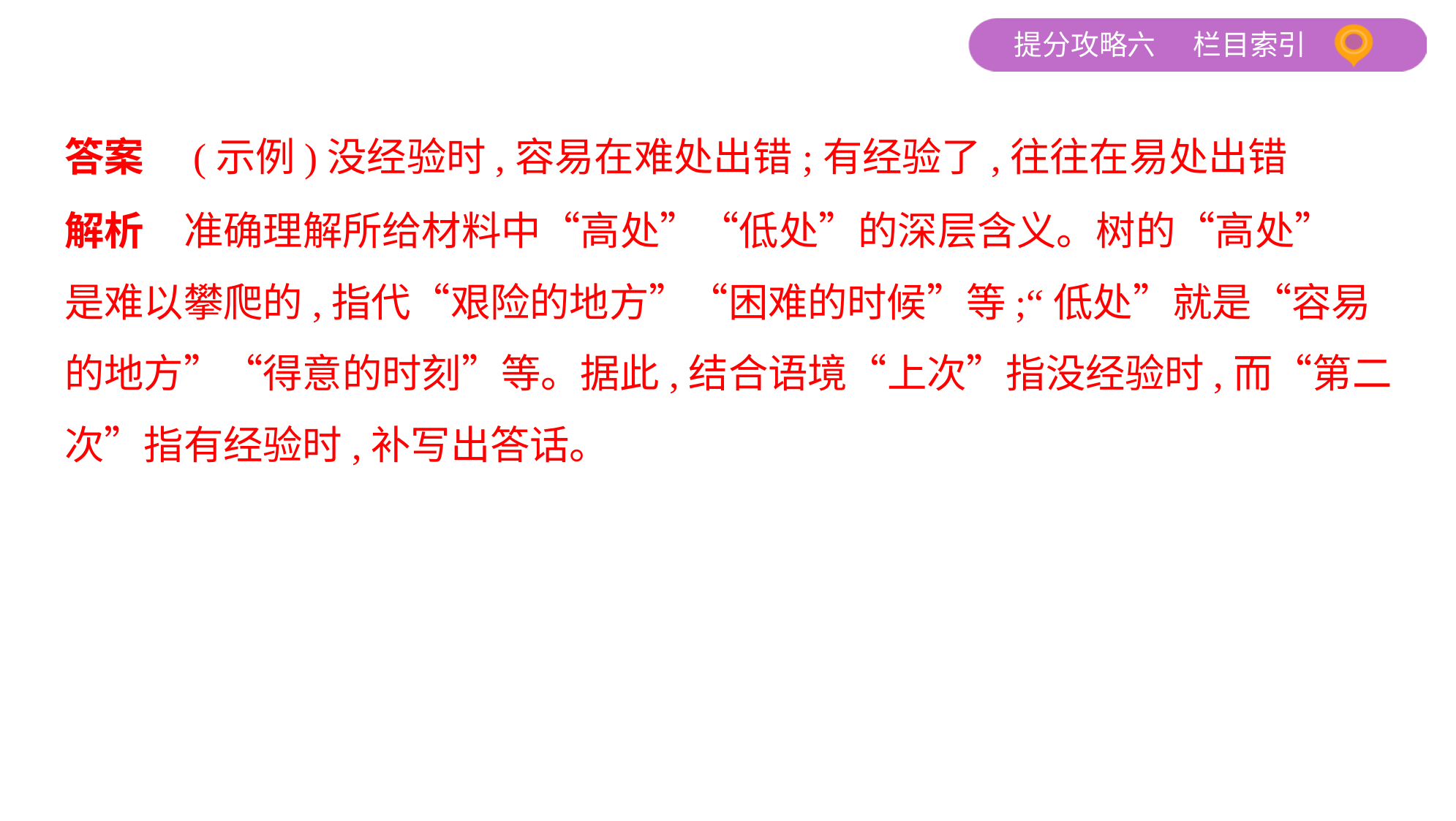

答案　(示例)没经验时,容易在难处出错;有经验了,往往在易处出错
解析　准确理解所给材料中“高处”“低处”的深层含义。树的“高处”
是难以攀爬的,指代“艰险的地方”“困难的时候”等;“低处”就是“容易
的地方”“得意的时刻”等。据此,结合语境“上次”指没经验时,而“第二
次”指有经验时,补写出答话。